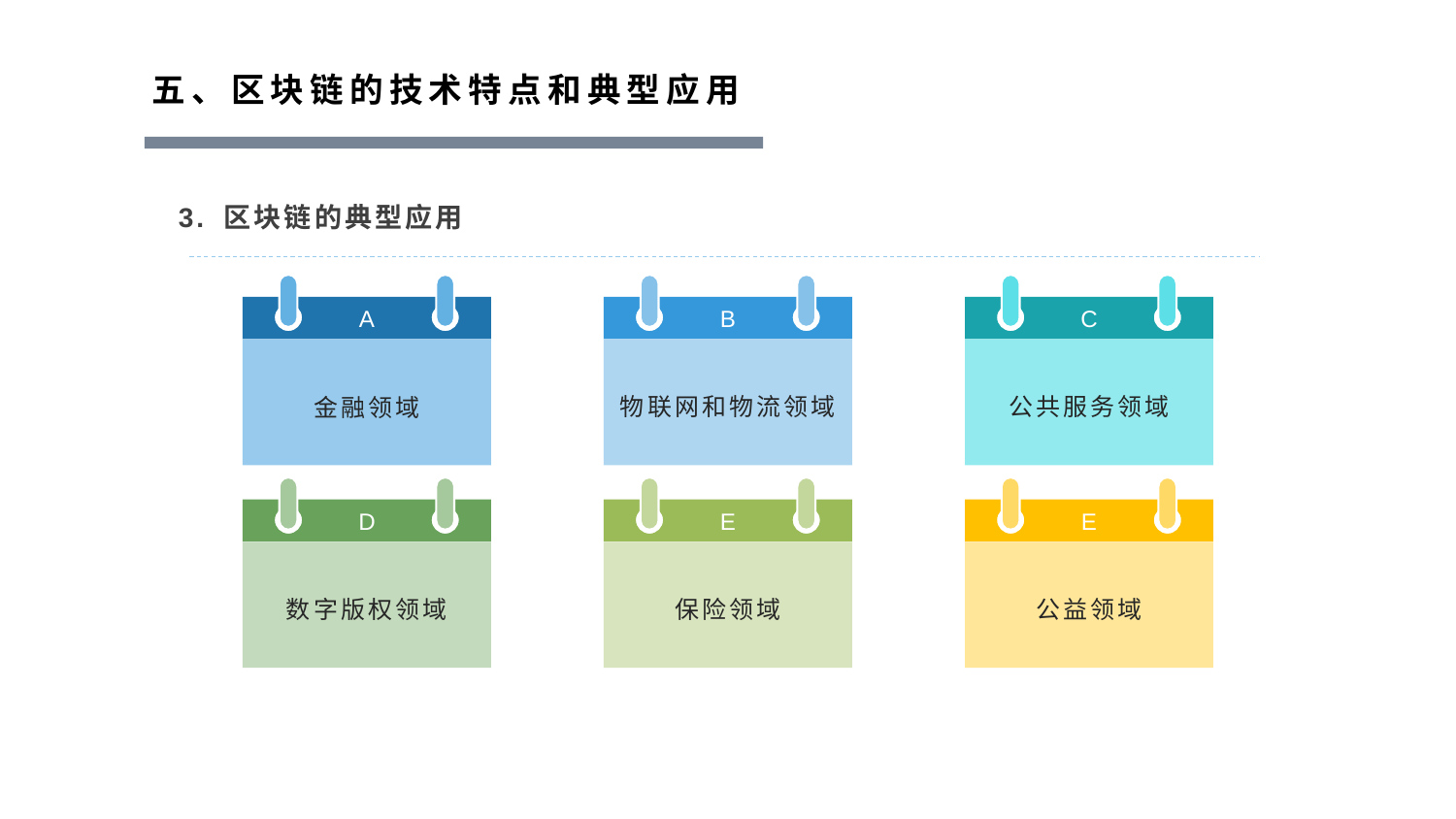

五、区块链的技术特点和典型应用

3. 区块链的典型应用

A

金融领域

B

物联网和物流领域

C

公共服务领域

D

数字版权领域

E

保险领域

E

公益领域